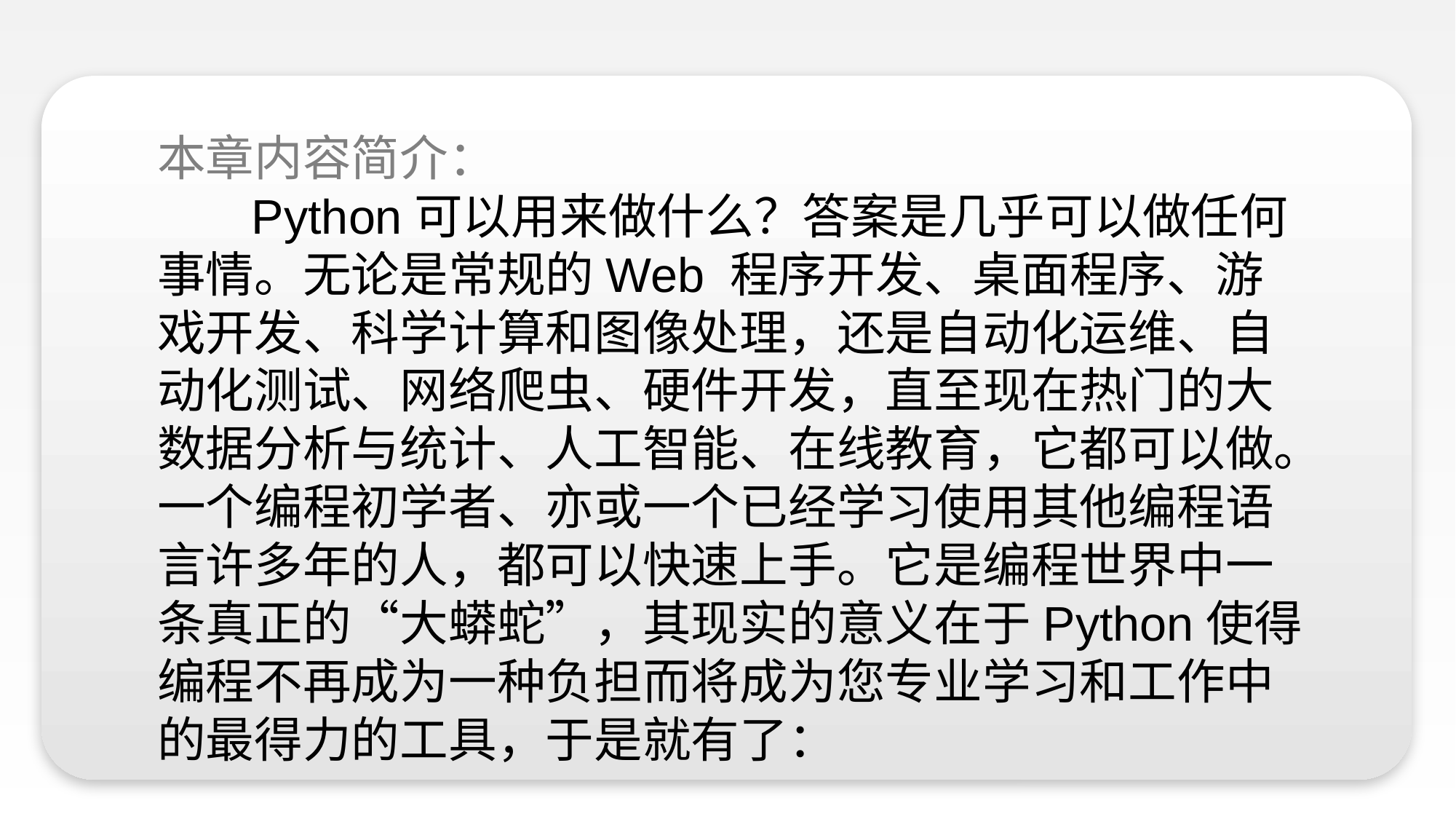

本章内容简介：
       Python可以用来做什么？答案是几乎可以做任何事情。无论是常规的Web 程序开发、桌面程序、游戏开发、科学计算和图像处理，还是自动化运维、自动化测试、网络爬虫、硬件开发，直至现在热门的大数据分析与统计、人工智能、在线教育，它都可以做。一个编程初学者、亦或一个已经学习使用其他编程语言许多年的人，都可以快速上手。它是编程世界中一条真正的“大蟒蛇”，其现实的意义在于Python使得编程不再成为一种负担而将成为您专业学习和工作中的最得力的工具，于是就有了：